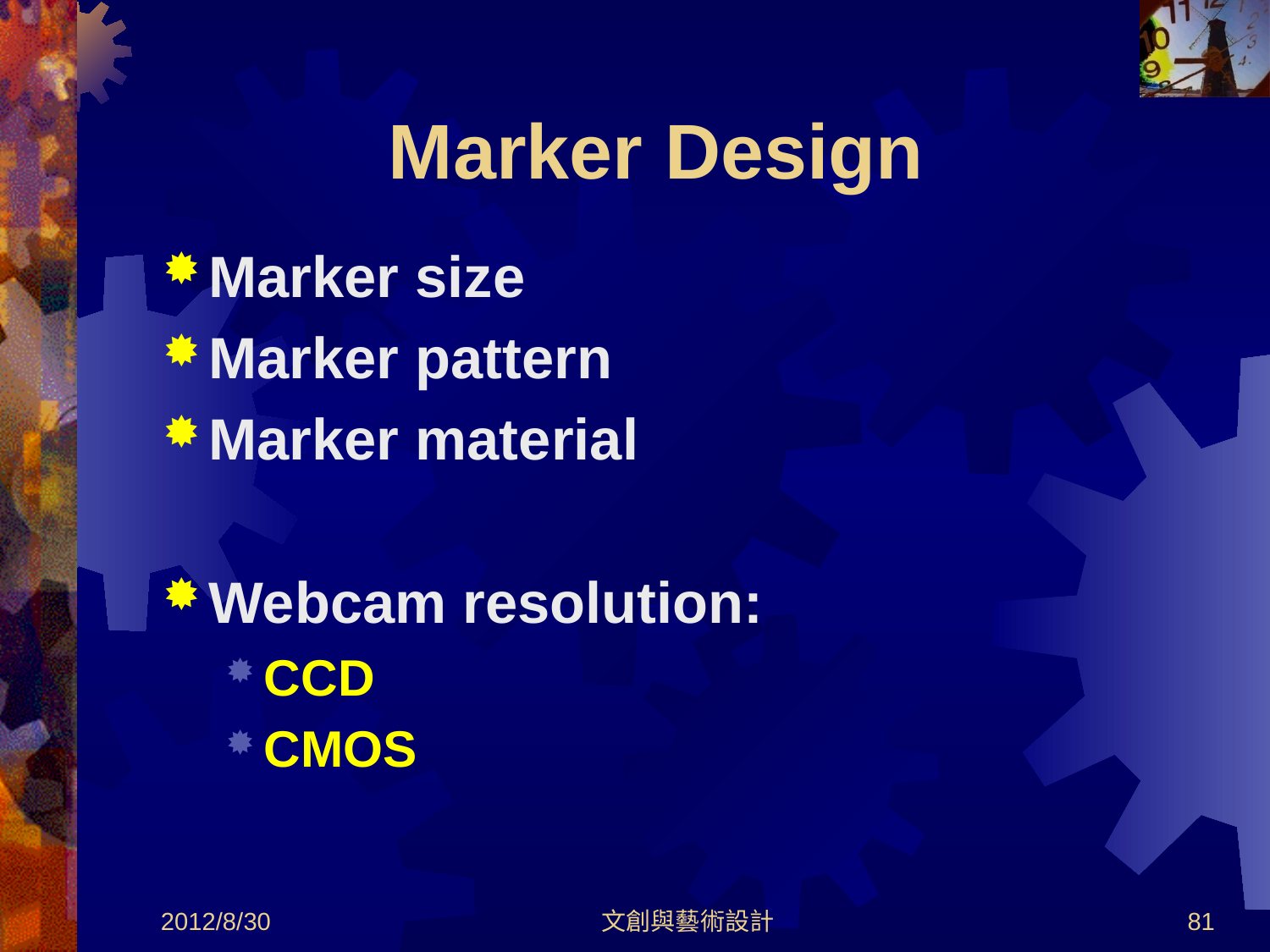

# Marker Design
Marker size
Marker pattern
Marker material

Webcam resolution:
CCD
CMOS

2012/8/30
文創與藝術設計
81